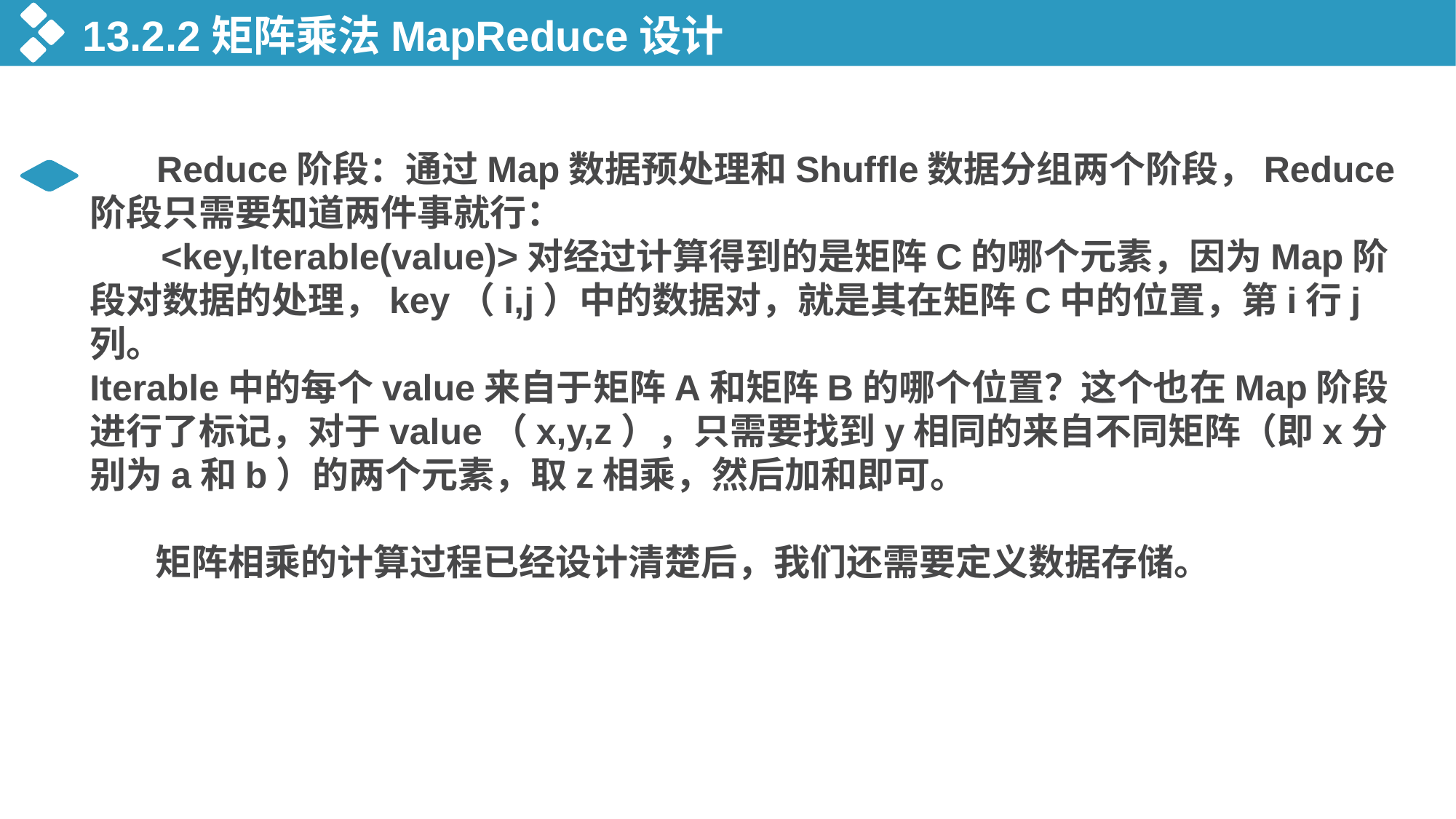

13.2.2矩阵乘法MapReduce设计
        Reduce阶段：通过Map数据预处理和Shuffle数据分组两个阶段，Reduce阶段只需要知道两件事就行：
       <key,Iterable(value)>对经过计算得到的是矩阵C的哪个元素，因为Map阶段对数据的处理，key（i,j）中的数据对，就是其在矩阵C中的位置，第i行j列。
Iterable中的每个value来自于矩阵A和矩阵B的哪个位置？这个也在Map阶段进行了标记，对于value（x,y,z），只需要找到y相同的来自不同矩阵（即x分别为a和b）的两个元素，取z相乘，然后加和即可。

       矩阵相乘的计算过程已经设计清楚后，我们还需要定义数据存储。